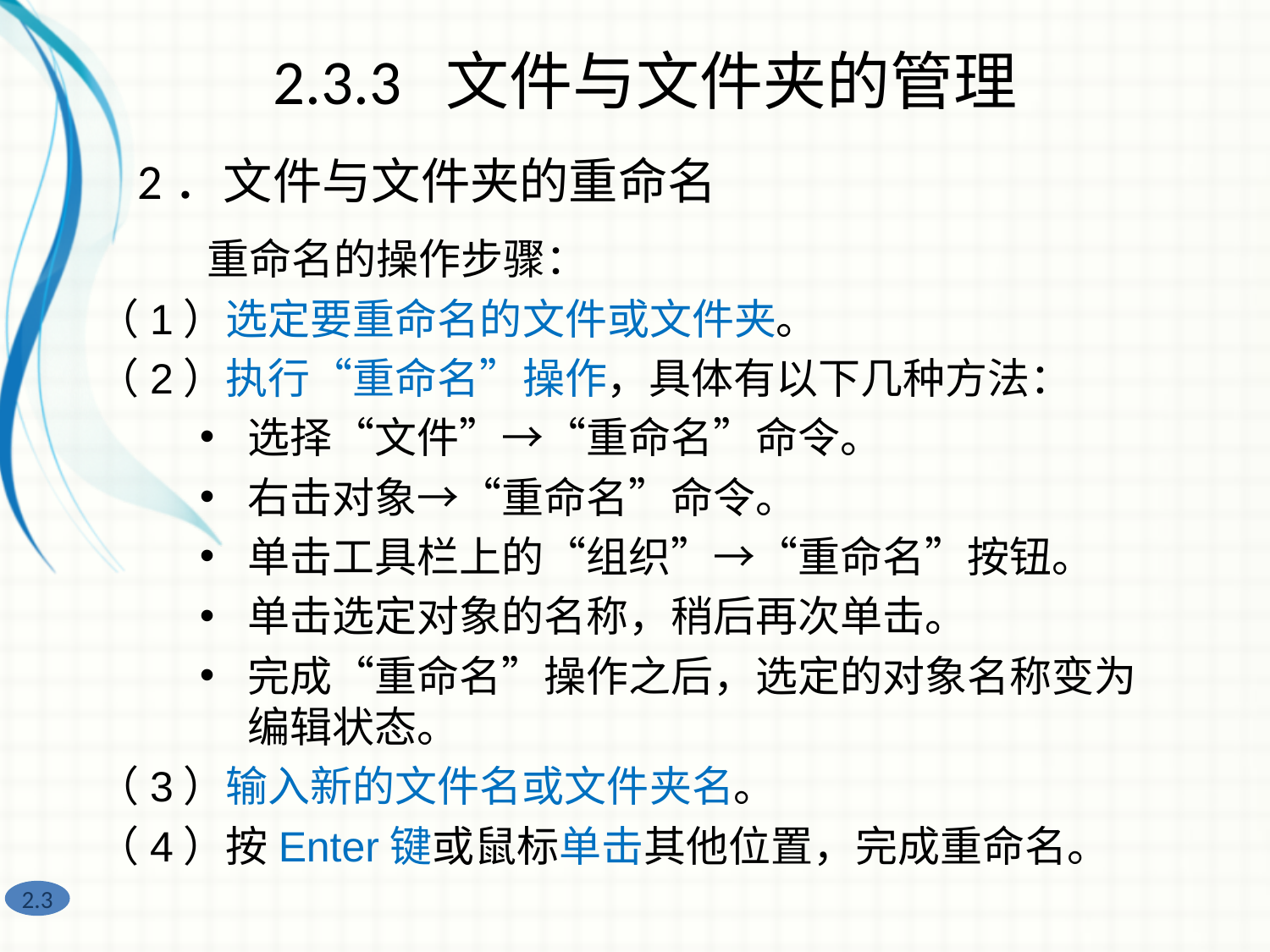

2.3.3  文件与文件夹的管理
2．文件与文件夹的重命名
　　重命名的操作步骤：
（1）选定要重命名的文件或文件夹。
（2）执行“重命名”操作，具体有以下几种方法：
选择“文件”→“重命名”命令。
右击对象→“重命名”命令。
单击工具栏上的“组织”→“重命名”按钮。
单击选定对象的名称，稍后再次单击。
完成“重命名”操作之后，选定的对象名称变为编辑状态。
（3）输入新的文件名或文件夹名。
（4）按Enter键或鼠标单击其他位置，完成重命名。